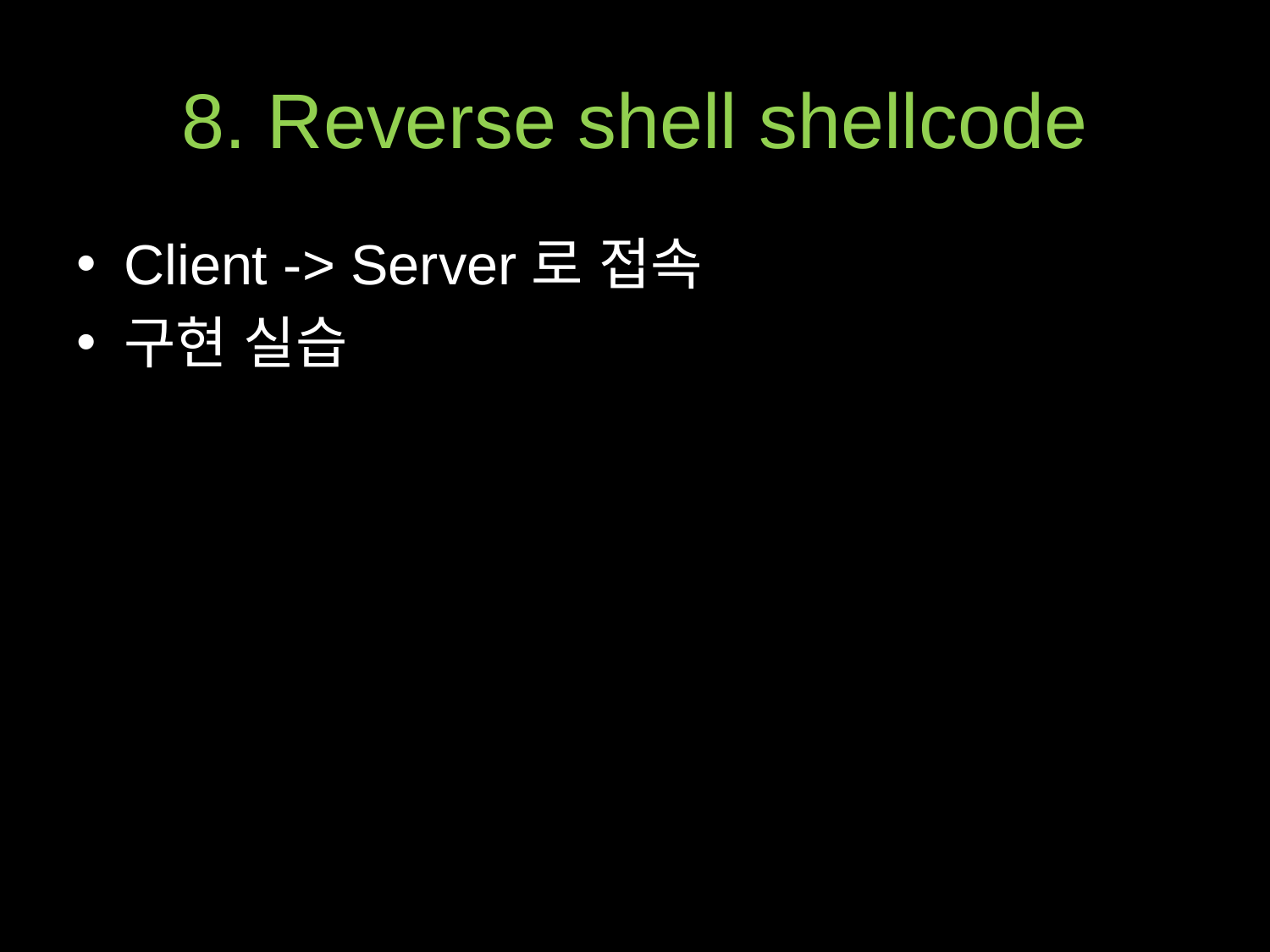

# 8. Reverse shell shellcode
Client -> Server로 접속
구현 실습